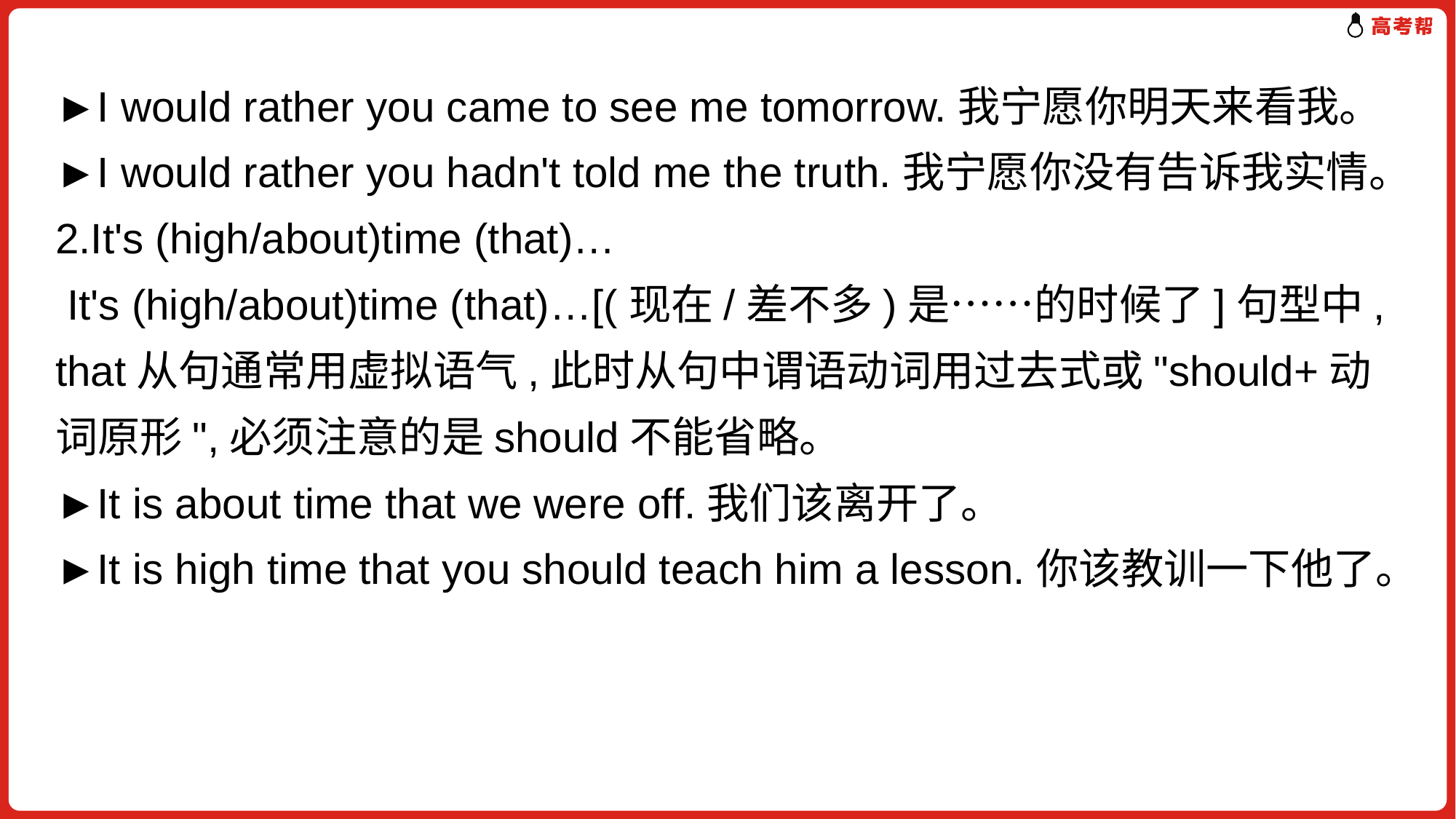

►I would rather you came to see me tomorrow.我宁愿你明天来看我。
►I would rather you hadn't told me the truth.我宁愿你没有告诉我实情。
2.It's (high/about)time (that)…
 It's (high/about)time (that)…[(现在/差不多)是……的时候了]句型中,that从句通常用虚拟语气,此时从句中谓语动词用过去式或"should+动词原形",必须注意的是should不能省略。
►It is about time that we were off.我们该离开了。
►It is high time that you should teach him a lesson.你该教训一下他了。